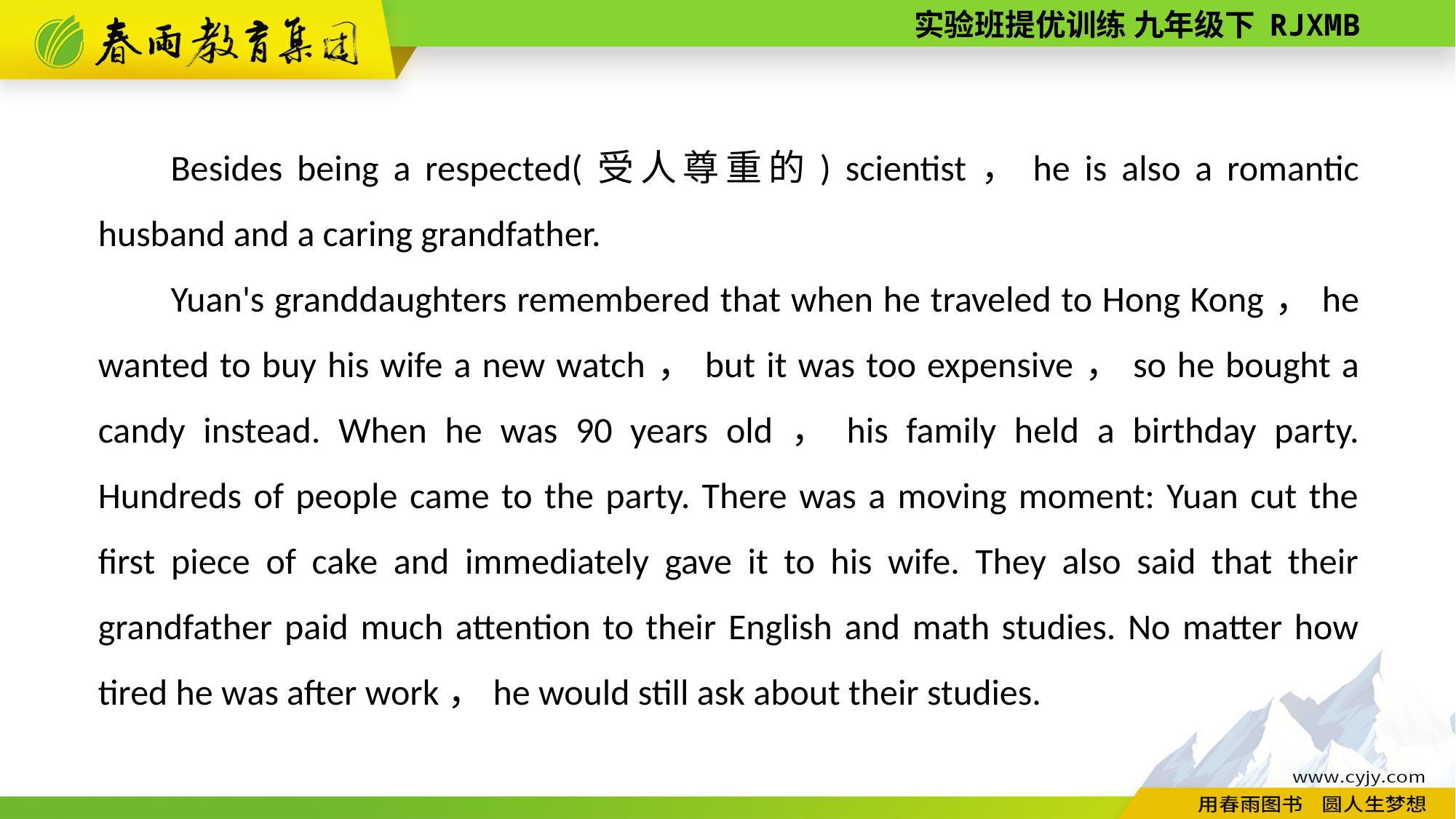

Besides being a respected(受人尊重的) scientist，he is also a romantic husband and a caring grandfather.
Yuan's granddaughters remembered that when he traveled to Hong Kong，he wanted to buy his wife a new watch，but it was too expensive，so he bought a candy instead. When he was 90 years old，his family held a birthday party. Hundreds of people came to the party. There was a moving moment: Yuan cut the first piece of cake and immediately gave it to his wife. They also said that their grandfather paid much attention to their English and math studies. No matter how tired he was after work，he would still ask about their studies.